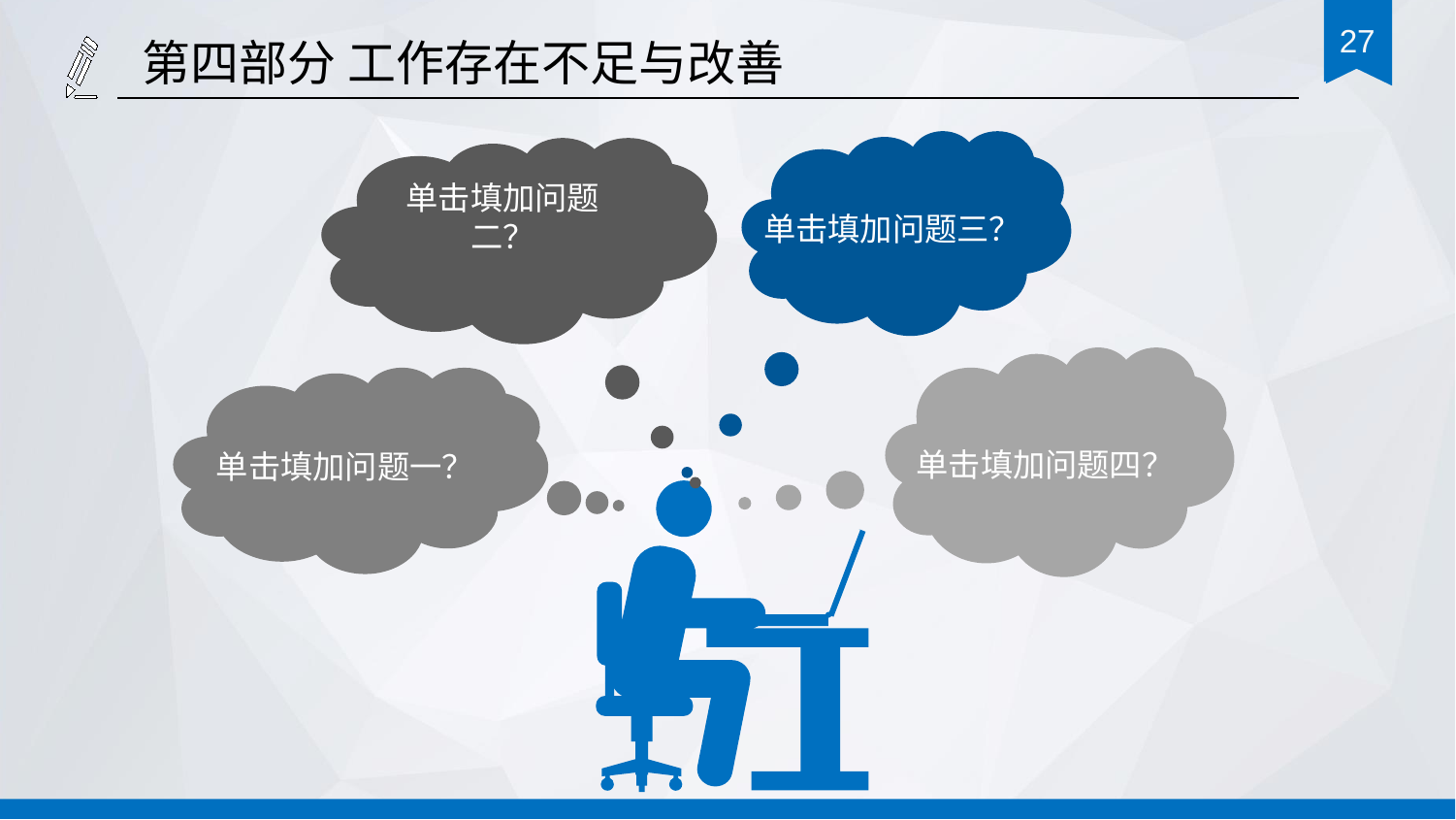

第四部分 工作存在不足与改善

单击填加问题三？

单击填加问题二？

单击填加问题四？

单击填加问题一？